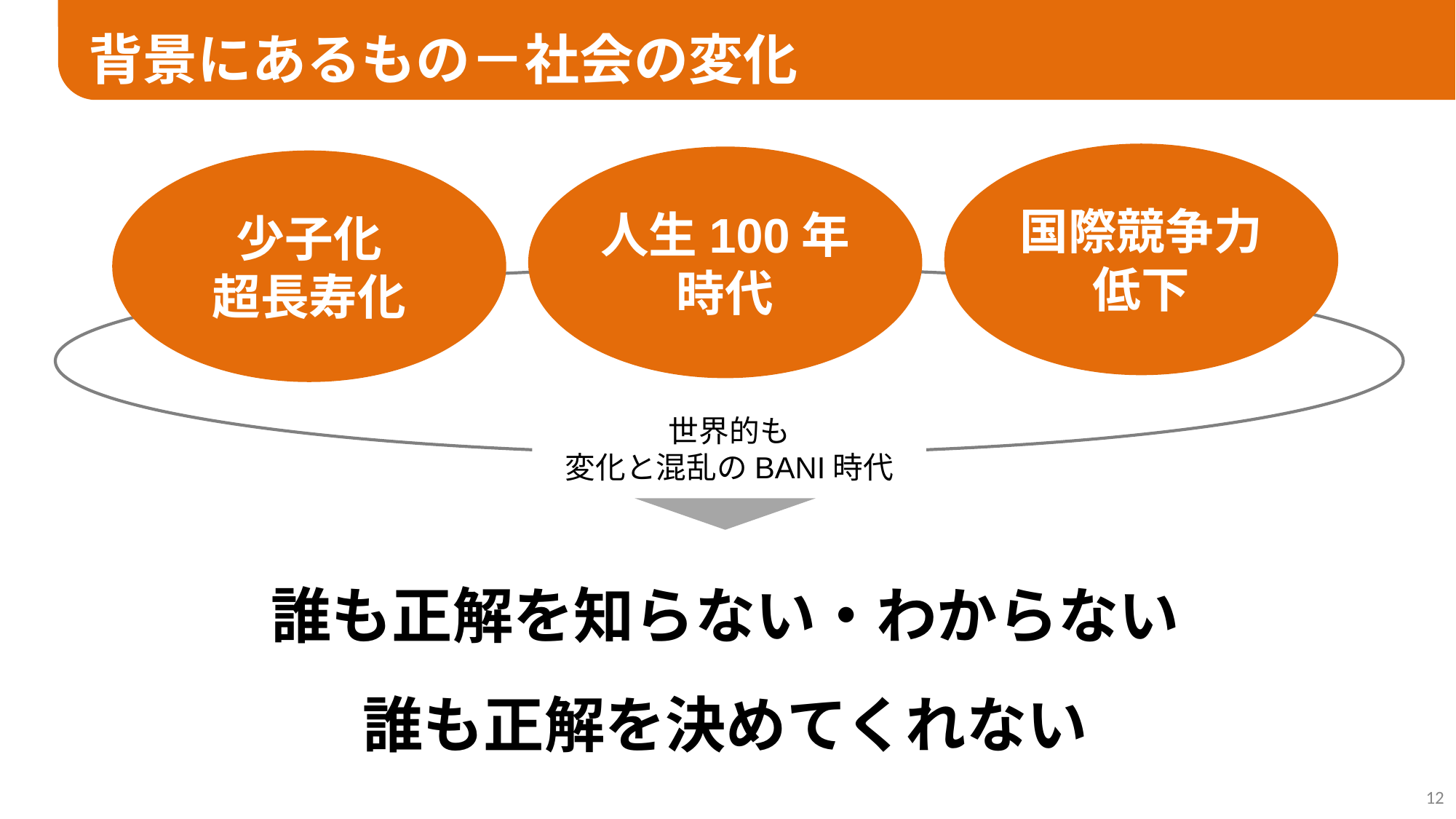

背景にあるもの－社会の変化
国際競争力低下
人生100年時代
少子化
超長寿化

世界的も
変化と混乱のBANI時代

誰も正解を知らない・わからない
誰も正解を決めてくれない
12